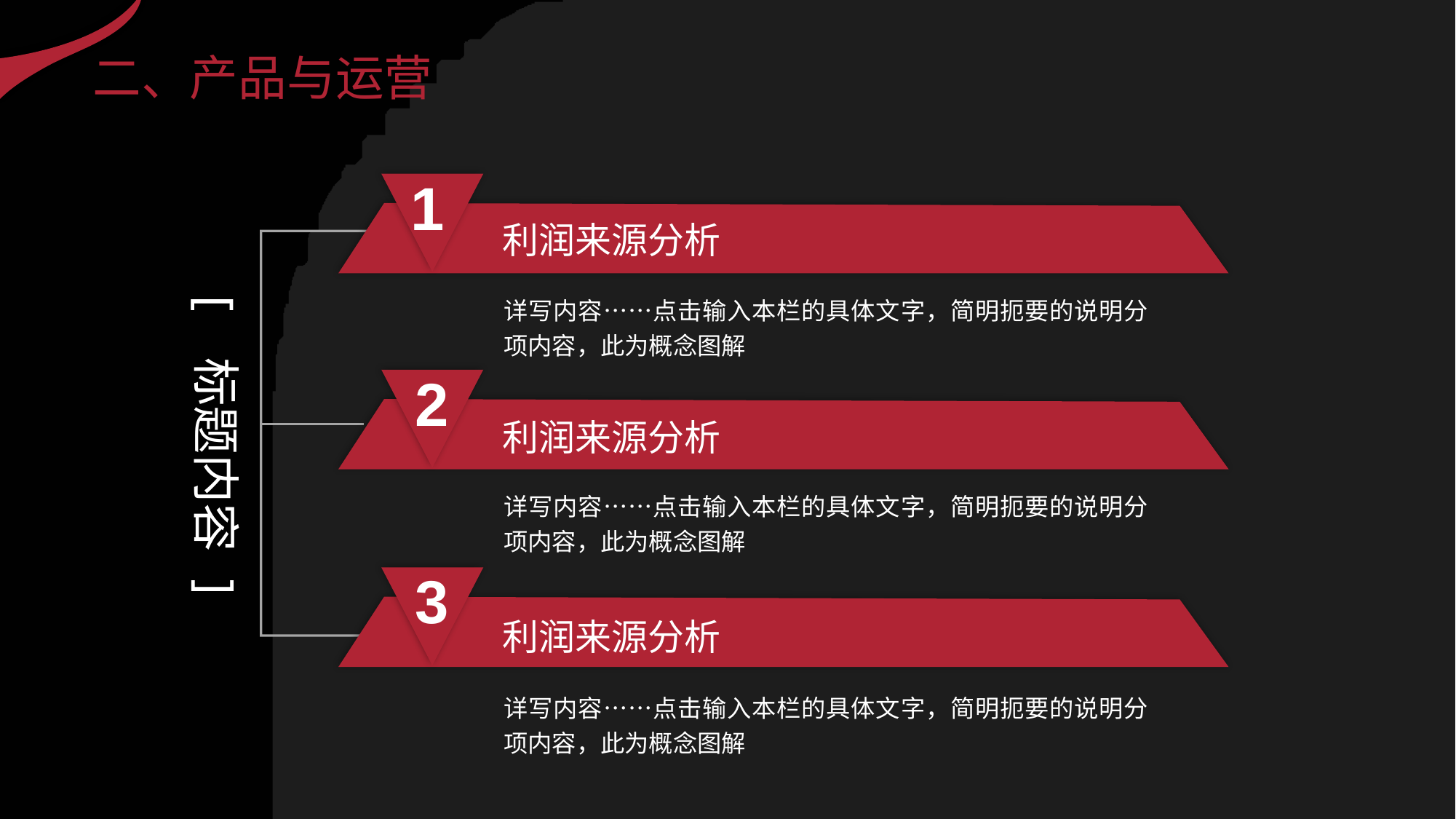

二、产品与运营
1

利润来源分析

[ 标题内容 ]
详写内容……点击输入本栏的具体文字，简明扼要的说明分项内容，此为概念图解
2

利润来源分析
详写内容……点击输入本栏的具体文字，简明扼要的说明分项内容，此为概念图解
3

利润来源分析
详写内容……点击输入本栏的具体文字，简明扼要的说明分项内容，此为概念图解